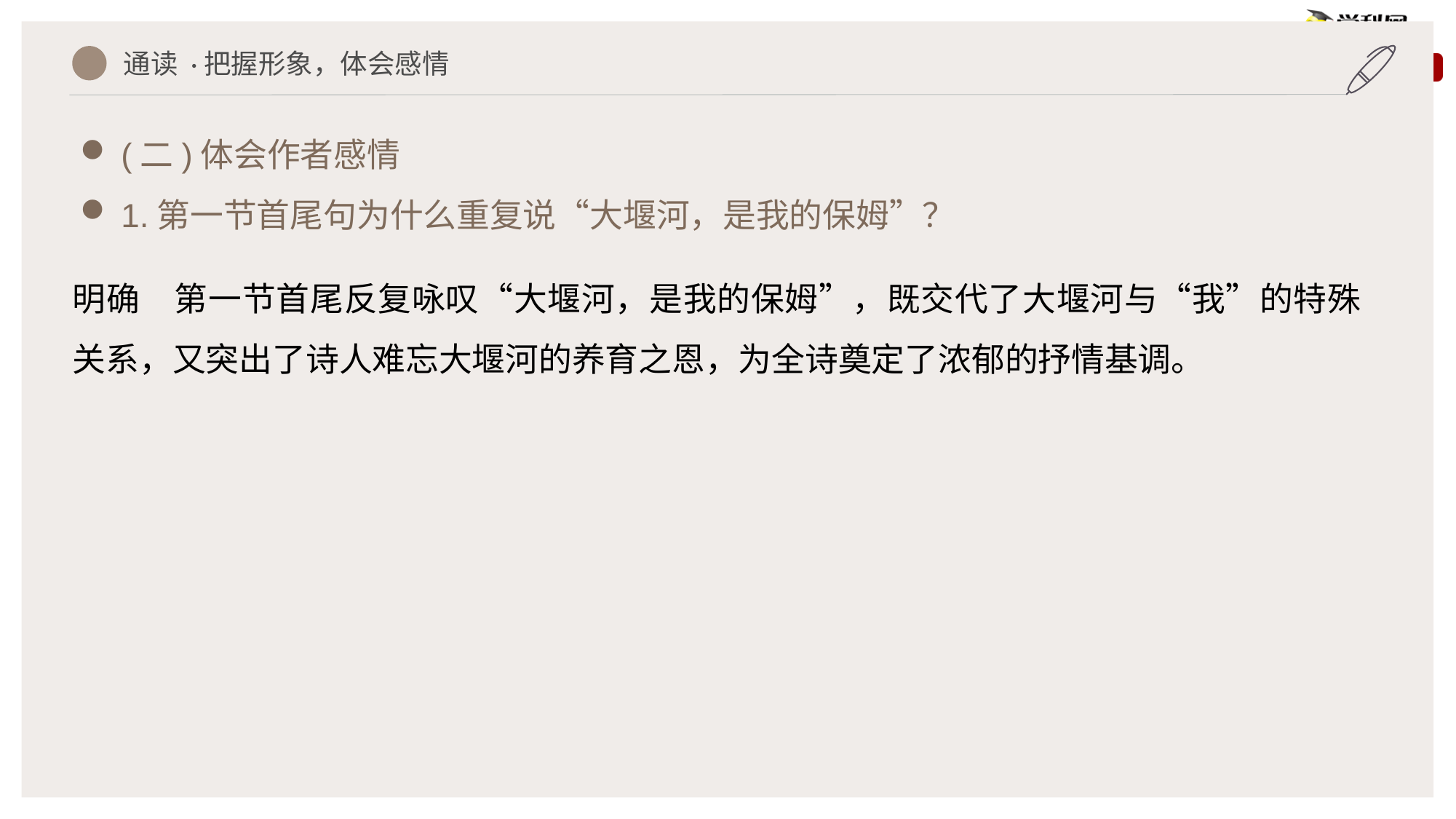

通读 ·把握形象，体会感情

(二)体会作者感情
1.第一节首尾句为什么重复说“大堰河，是我的保姆”？
明确　第一节首尾反复咏叹“大堰河，是我的保姆”，既交代了大堰河与“我”的特殊关系，又突出了诗人难忘大堰河的养育之恩，为全诗奠定了浓郁的抒情基调。